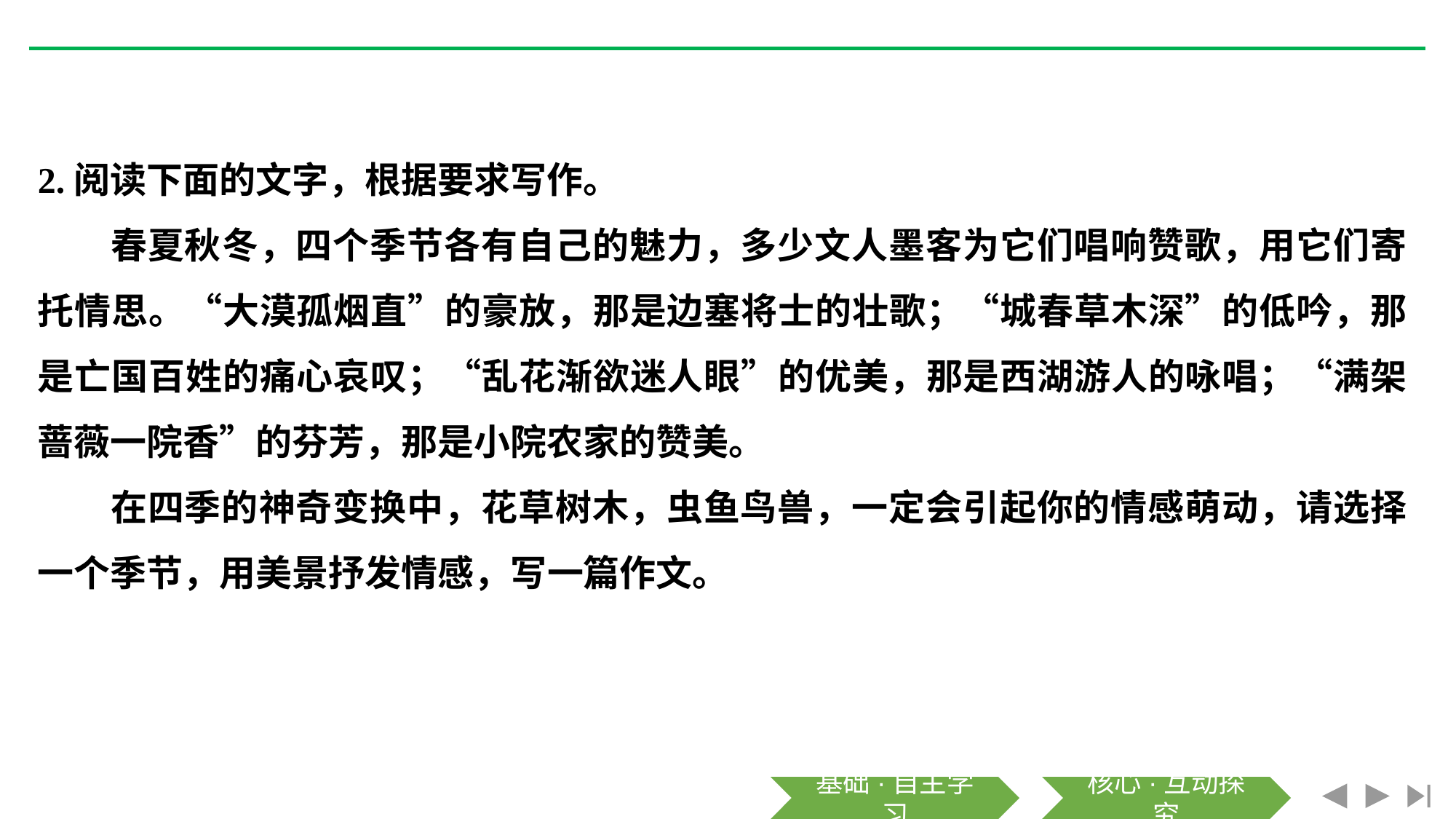

2.阅读下面的文字，根据要求写作。
春夏秋冬，四个季节各有自己的魅力，多少文人墨客为它们唱响赞歌，用它们寄托情思。“大漠孤烟直”的豪放，那是边塞将士的壮歌；“城春草木深”的低吟，那是亡国百姓的痛心哀叹；“乱花渐欲迷人眼”的优美，那是西湖游人的咏唱；“满架蔷薇一院香”的芬芳，那是小院农家的赞美。
在四季的神奇变换中，花草树木，虫鱼鸟兽，一定会引起你的情感萌动，请选择一个季节，用美景抒发情感，写一篇作文。